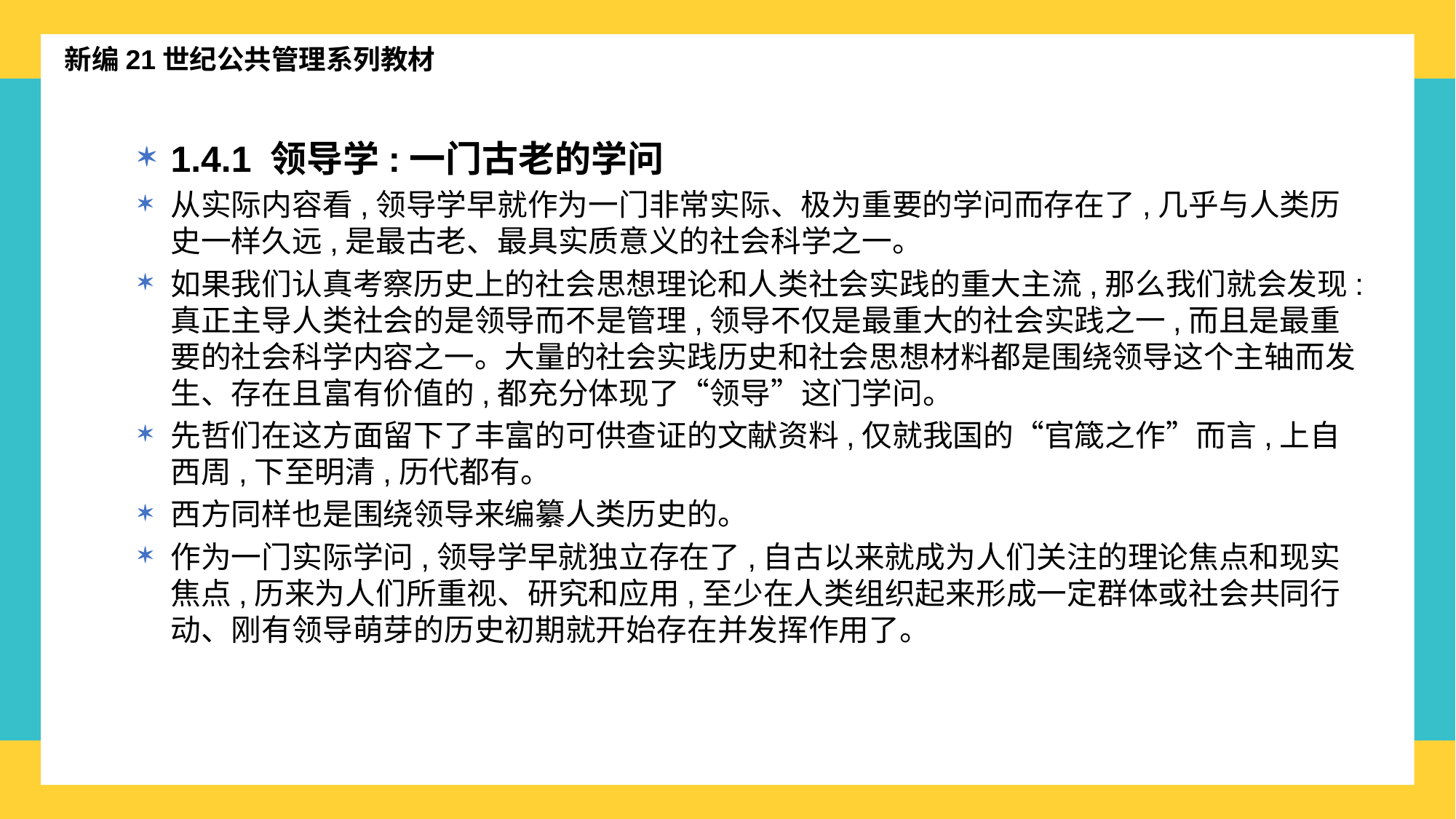

新编21世纪公共管理系列教材
1.4.1 领导学:一门古老的学问
从实际内容看,领导学早就作为一门非常实际、极为重要的学问而存在了,几乎与人类历史一样久远,是最古老、最具实质意义的社会科学之一。
如果我们认真考察历史上的社会思想理论和人类社会实践的重大主流,那么我们就会发现:真正主导人类社会的是领导而不是管理,领导不仅是最重大的社会实践之一,而且是最重要的社会科学内容之一。大量的社会实践历史和社会思想材料都是围绕领导这个主轴而发生、存在且富有价值的,都充分体现了“领导”这门学问。
先哲们在这方面留下了丰富的可供查证的文献资料,仅就我国的“官箴之作”而言,上自西周,下至明清,历代都有。
西方同样也是围绕领导来编纂人类历史的。
作为一门实际学问,领导学早就独立存在了,自古以来就成为人们关注的理论焦点和现实焦点,历来为人们所重视、研究和应用,至少在人类组织起来形成一定群体或社会共同行动、刚有领导萌芽的历史初期就开始存在并发挥作用了。